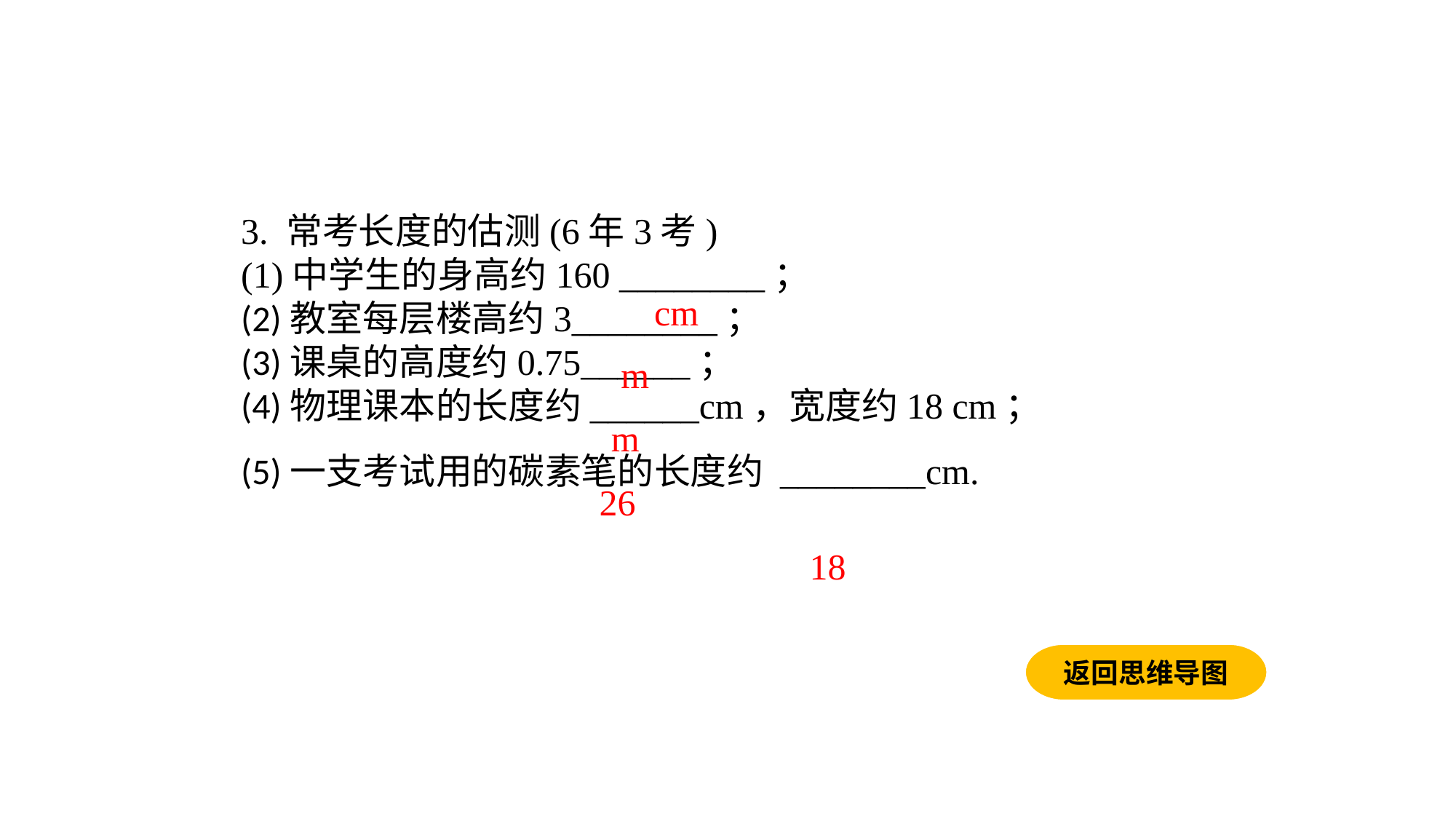

3. 常考长度的估测(6年3考)(1)中学生的身高约160 ________；(2)教室每层楼高约3________；(3)课桌的高度约0.75______；(4)物理课本的长度约______cm，宽度约18 cm；(5)一支考试用的碳素笔的长度约 ________cm.
cm
m
m
26
18
返回思维导图